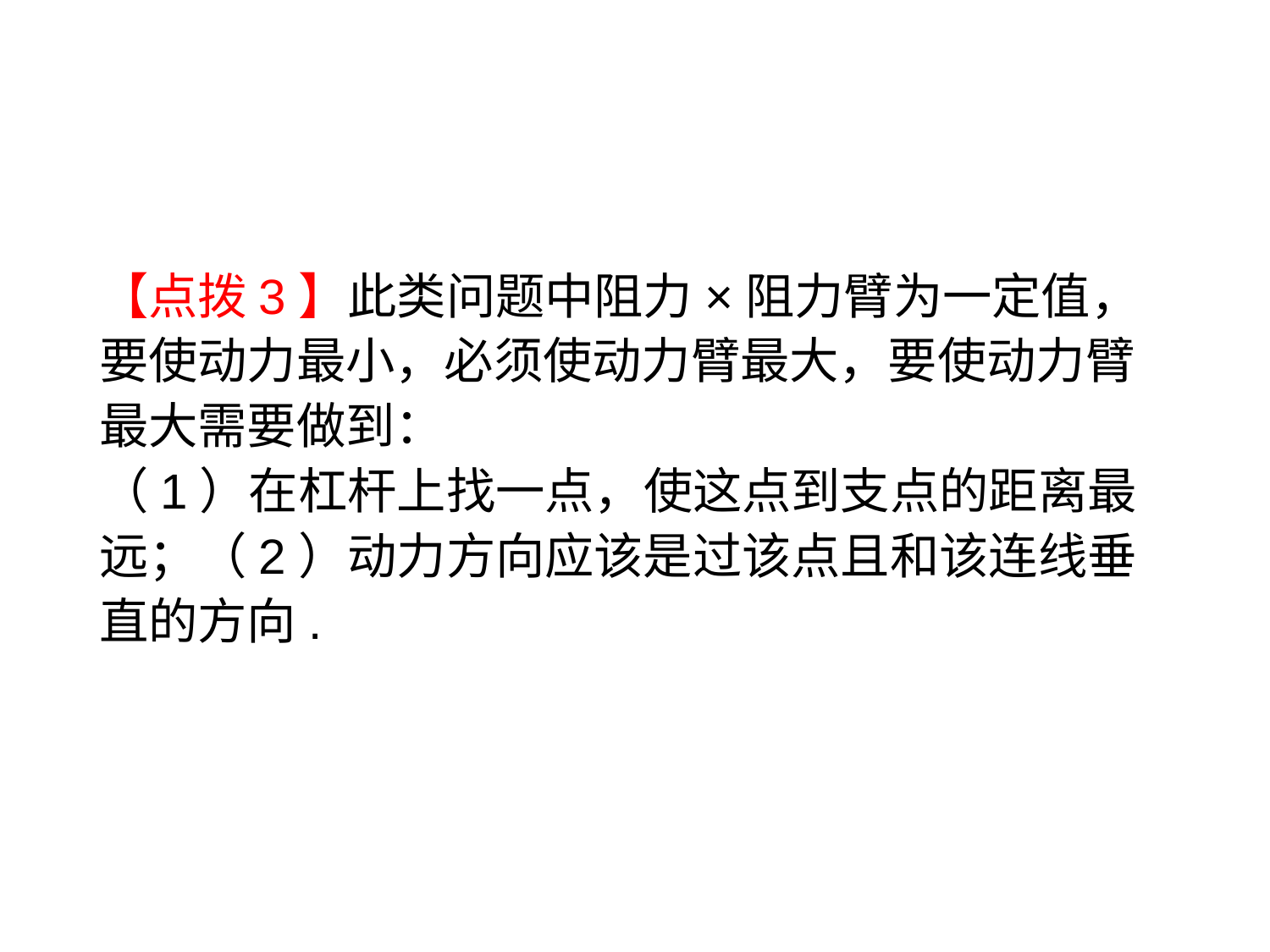

【点拨3】此类问题中阻力×阻力臂为一定值，要使动力最小，必须使动力臂最大，要使动力臂最大需要做到：
（1）在杠杆上找一点，使这点到支点的距离最远；（2）动力方向应该是过该点且和该连线垂直的方向.